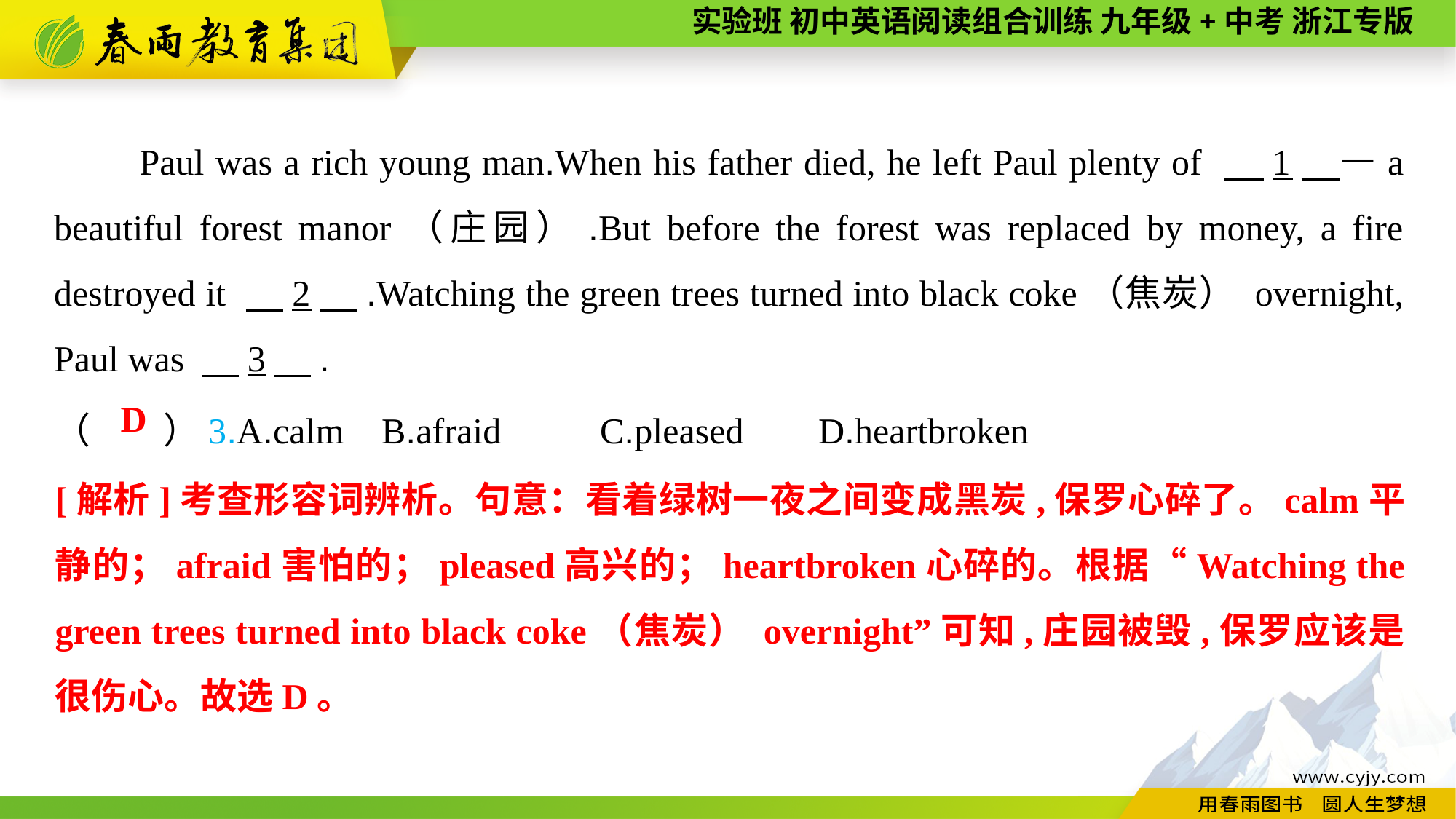

Paul was a rich young man.When his father died, he left Paul plenty of 　1　—a beautiful forest manor（庄园）.But before the forest was replaced by money, a fire destroyed it 　2　.Watching the green trees turned into black coke（焦炭） overnight, Paul was 　3　.
（　　）3.A.calm	B.afraid	C.pleased	D.heartbroken
D
[解析]考查形容词辨析。句意：看着绿树一夜之间变成黑炭,保罗心碎了。calm平静的；afraid害怕的；pleased高兴的；heartbroken心碎的。根据“Watching the green trees turned into black coke（焦炭） overnight”可知,庄园被毁,保罗应该是很伤心。故选D。